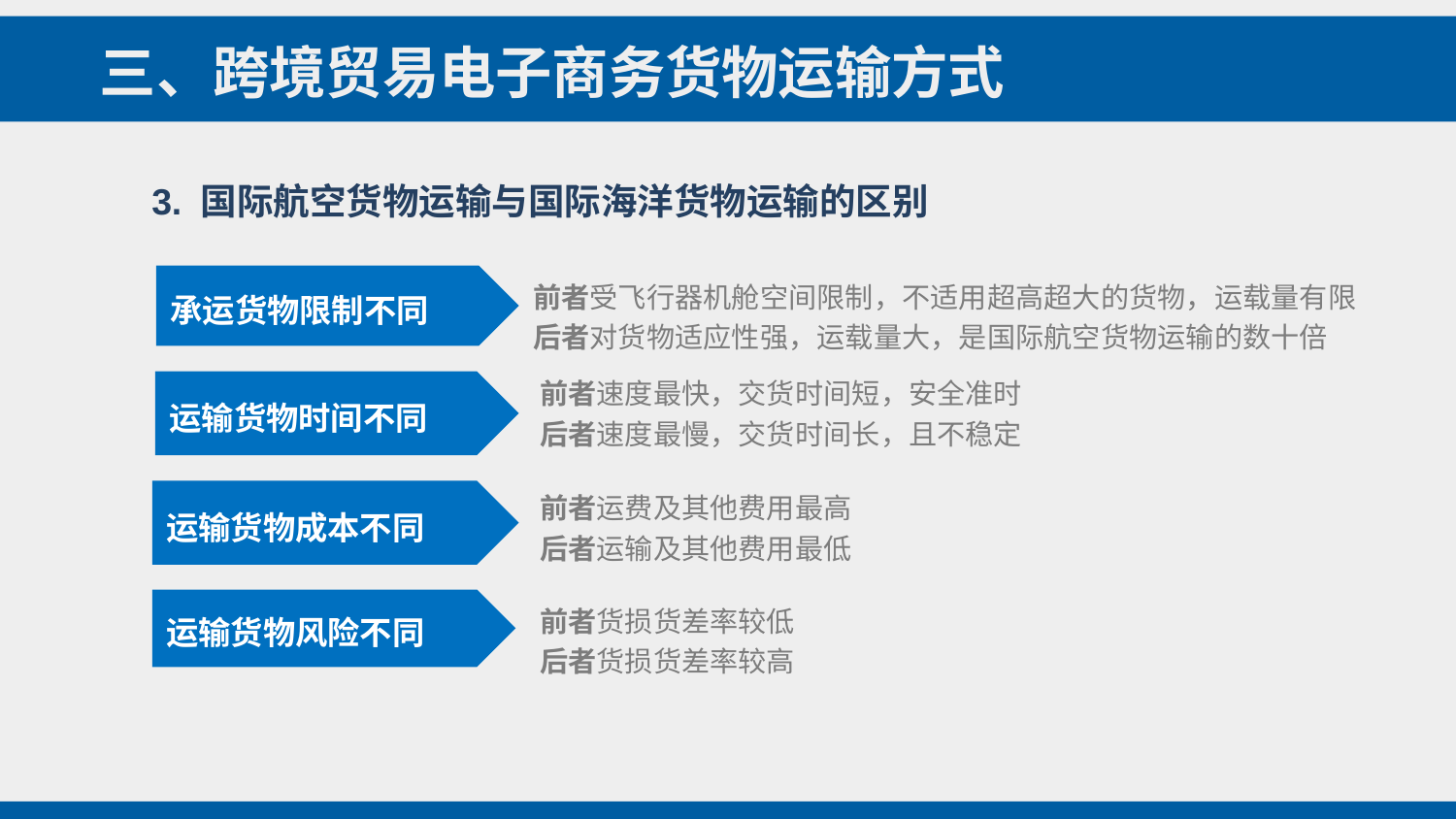

三、跨境贸易电子商务货物运输方式
3. 国际航空货物运输与国际海洋货物运输的区别
承运货物限制不同
前者受飞行器机舱空间限制，不适用超高超大的货物，运载量有限
后者对货物适应性强，运载量大，是国际航空货物运输的数十倍
前者速度最快，交货时间短，安全准时
后者速度最慢，交货时间长，且不稳定
运输货物时间不同
前者运费及其他费用最高
后者运输及其他费用最低
运输货物成本不同
运输货物风险不同
前者货损货差率较低
后者货损货差率较高